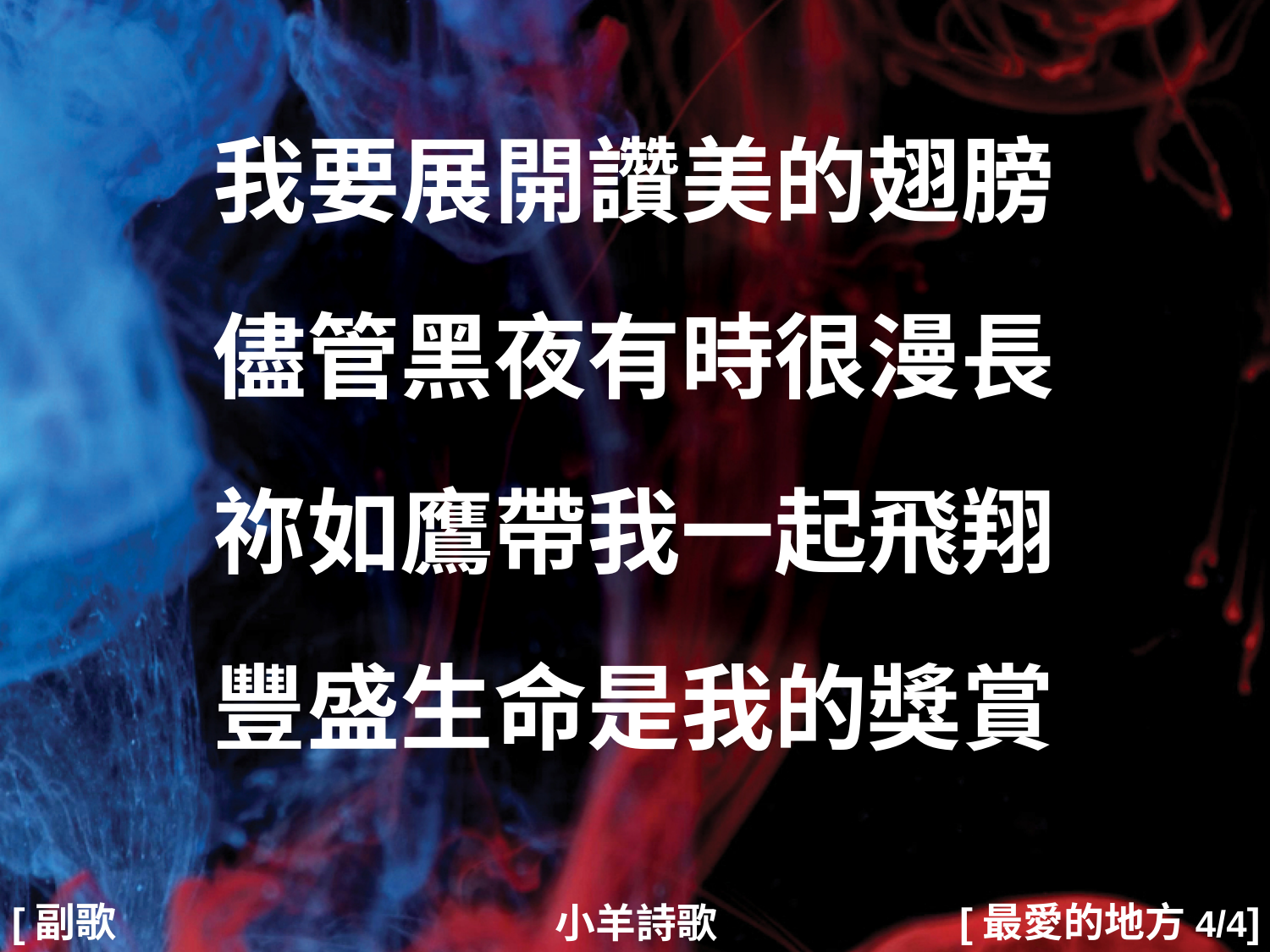

我要展開讚美的翅膀

儘管黑夜有時很漫長

祢如鷹帶我一起飛翔

豐盛生命是我的獎賞

#

[副歌2]
[最愛的地方4/4]
小羊詩歌